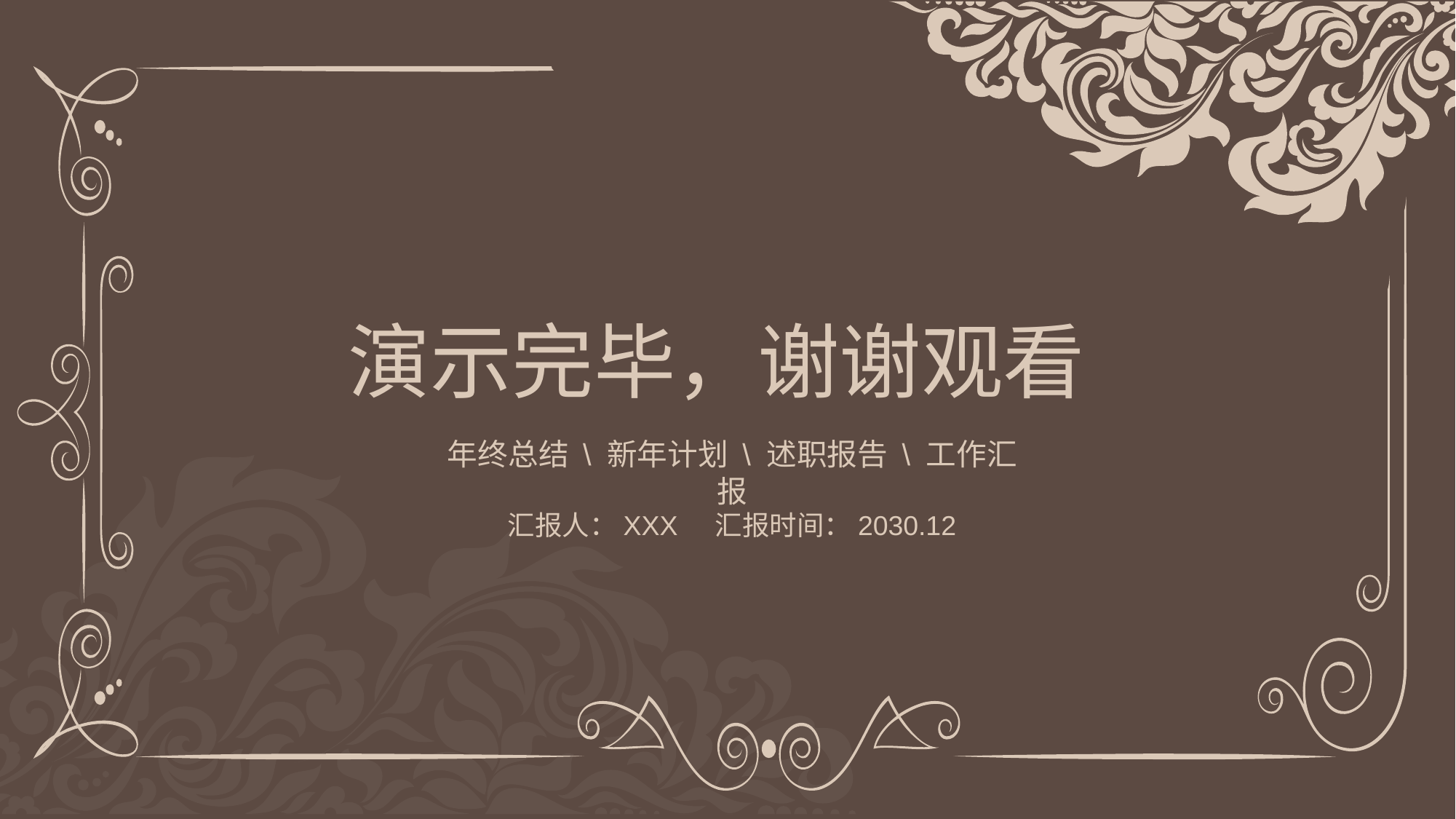

演示完毕，谢谢观看
年终总结 \ 新年计划 \ 述职报告 \ 工作汇报
汇报人：XXX    汇报时间：2030.12